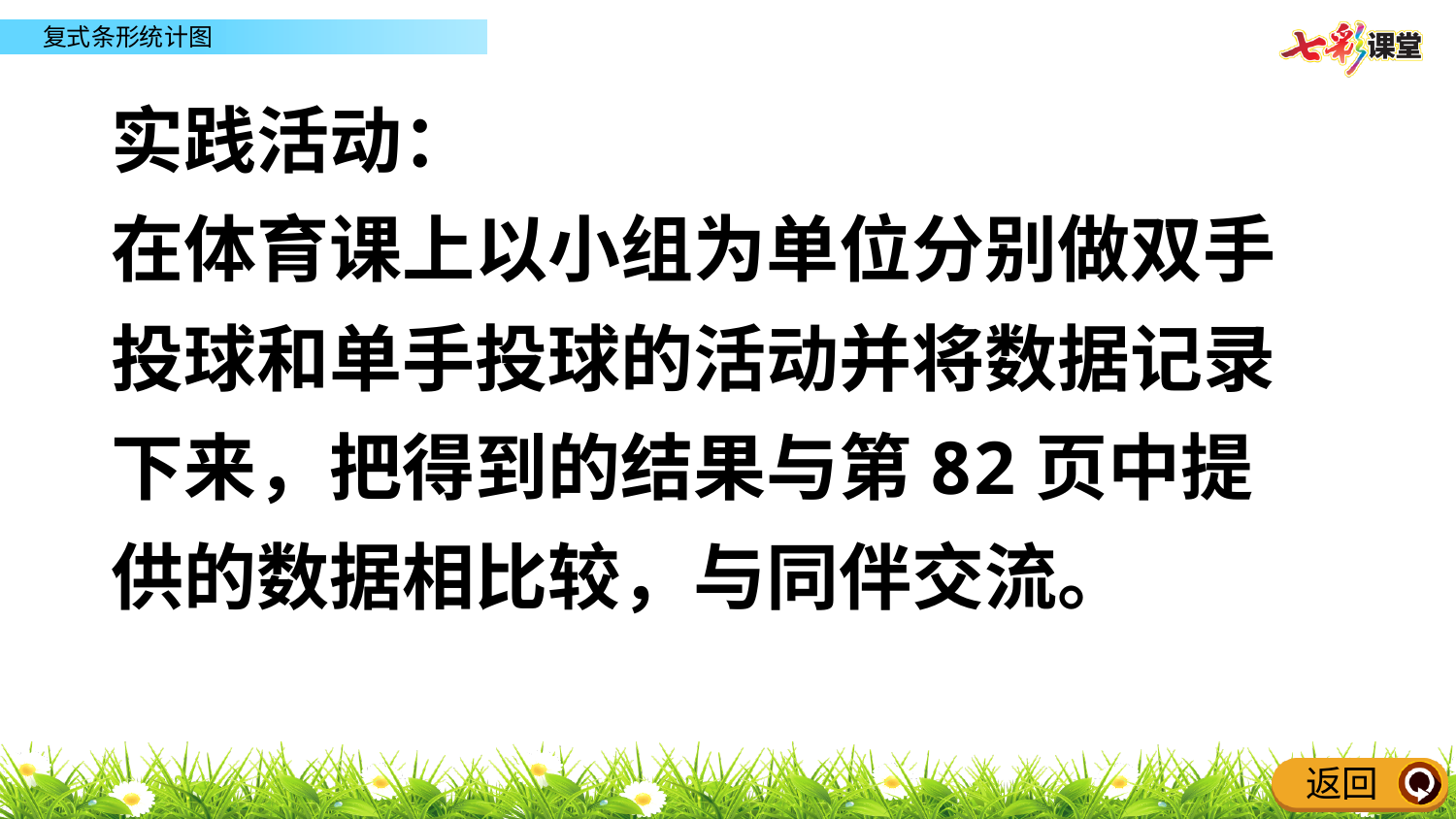

实践活动：
在体育课上以小组为单位分别做双手投球和单手投球的活动并将数据记录下来，把得到的结果与第82页中提供的数据相比较，与同伴交流。